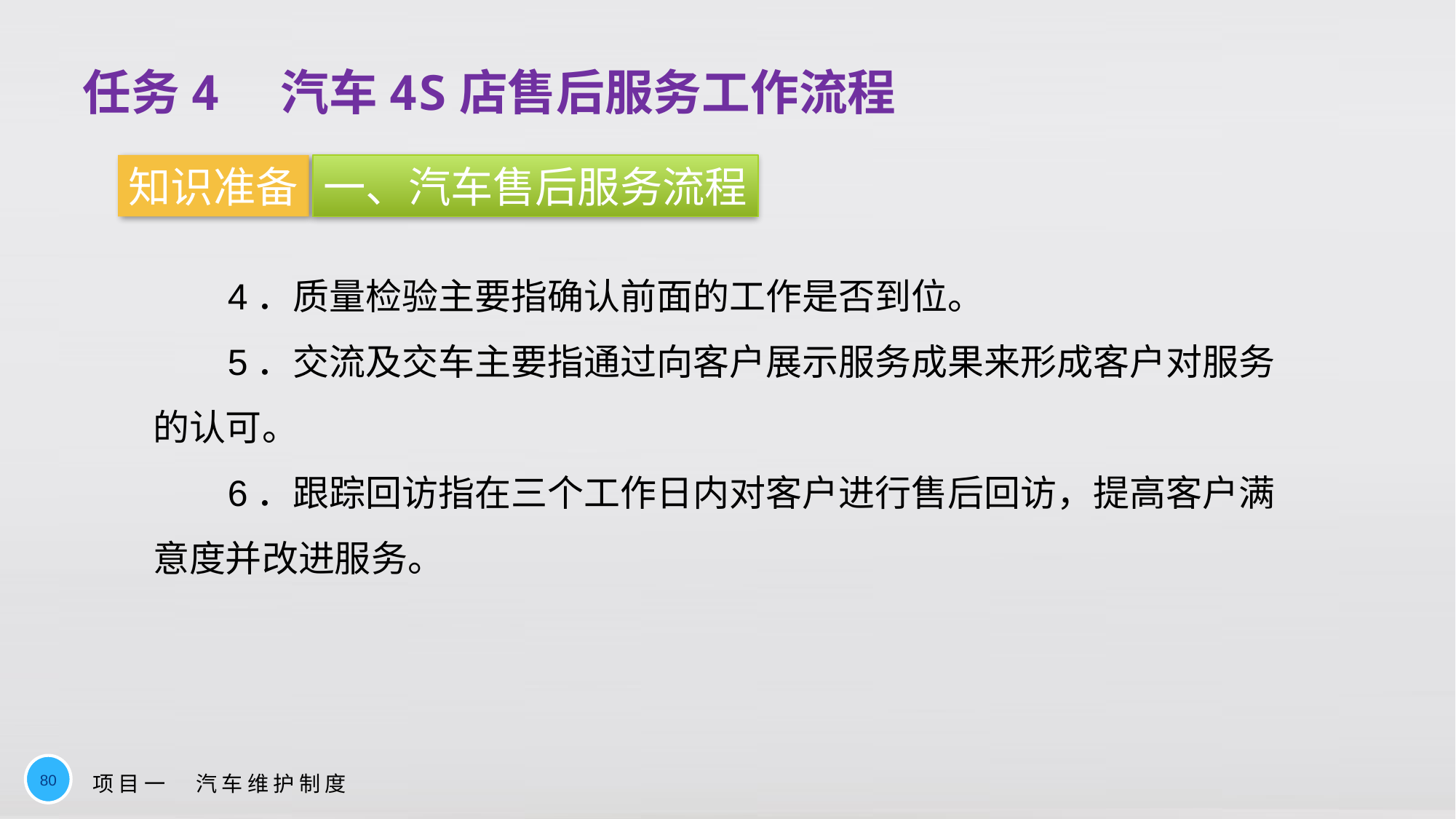

任务4　汽车4S店售后服务工作流程
知识准备
一、汽车售后服务流程
4．质量检验主要指确认前面的工作是否到位。
5．交流及交车主要指通过向客户展示服务成果来形成客户对服务的认可。
6．跟踪回访指在三个工作日内对客户进行售后回访，提高客户满意度并改进服务。
80